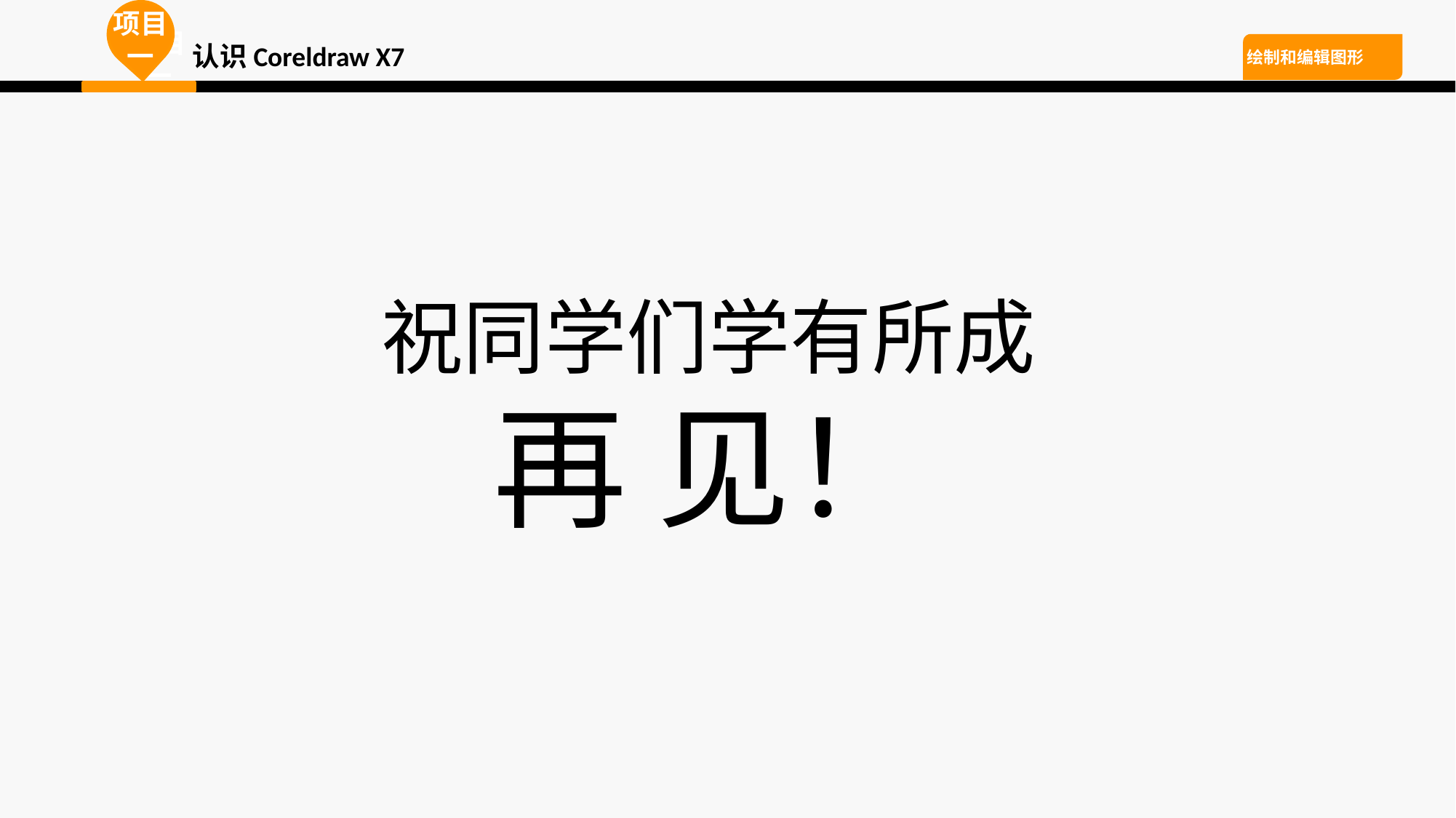

项目一

项目一
项目一
认识Coreldraw X7

绘制和编辑图形
祝同学们学有所成
再 见！